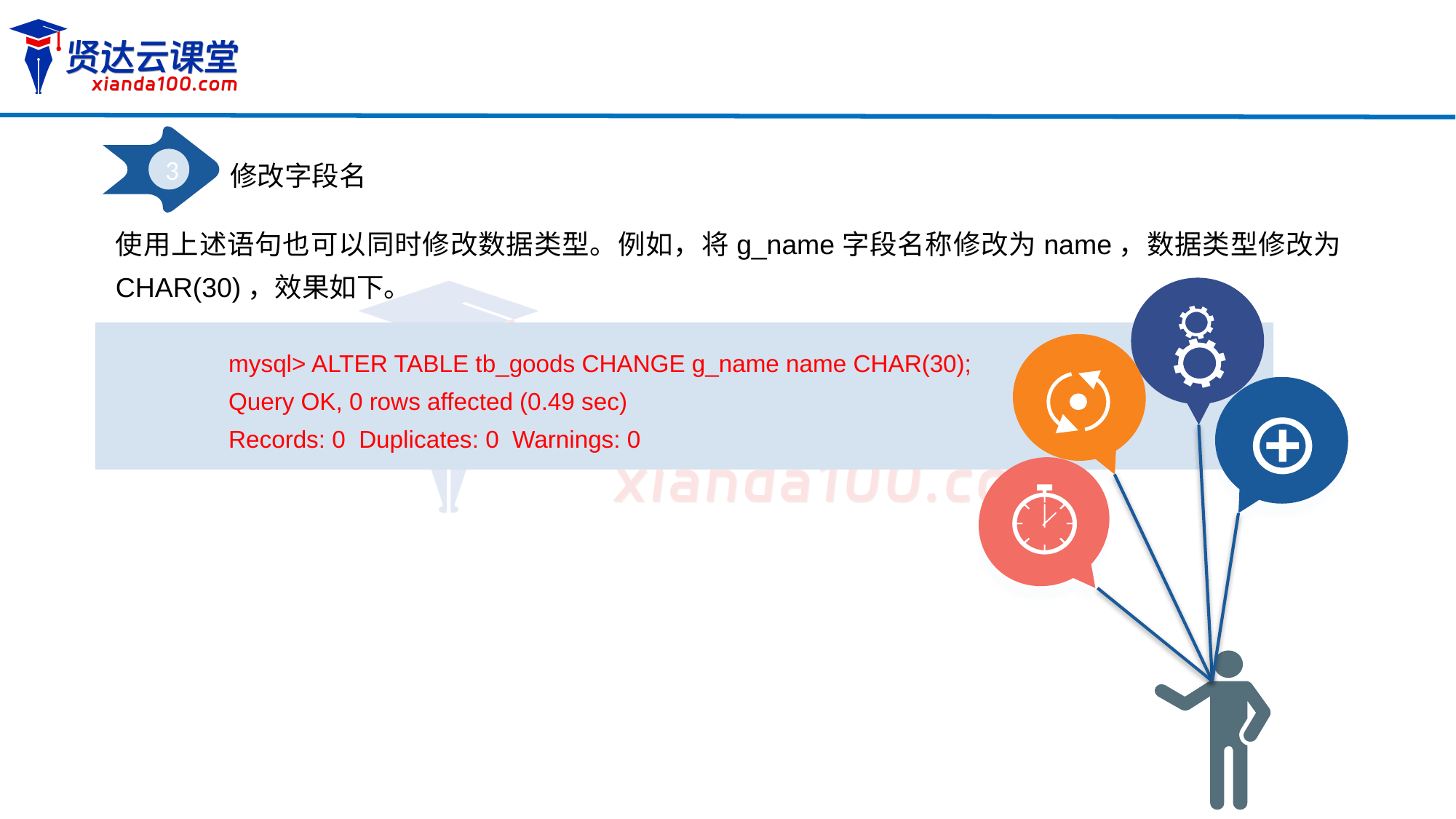

3
修改字段名
使用上述语句也可以同时修改数据类型。例如，将g_name字段名称修改为name，数据类型修改为CHAR(30)，效果如下。

mysql> ALTER TABLE tb_goods CHANGE g_name name CHAR(30);
Query OK, 0 rows affected (0.49 sec)
Records: 0  Duplicates: 0  Warnings: 0